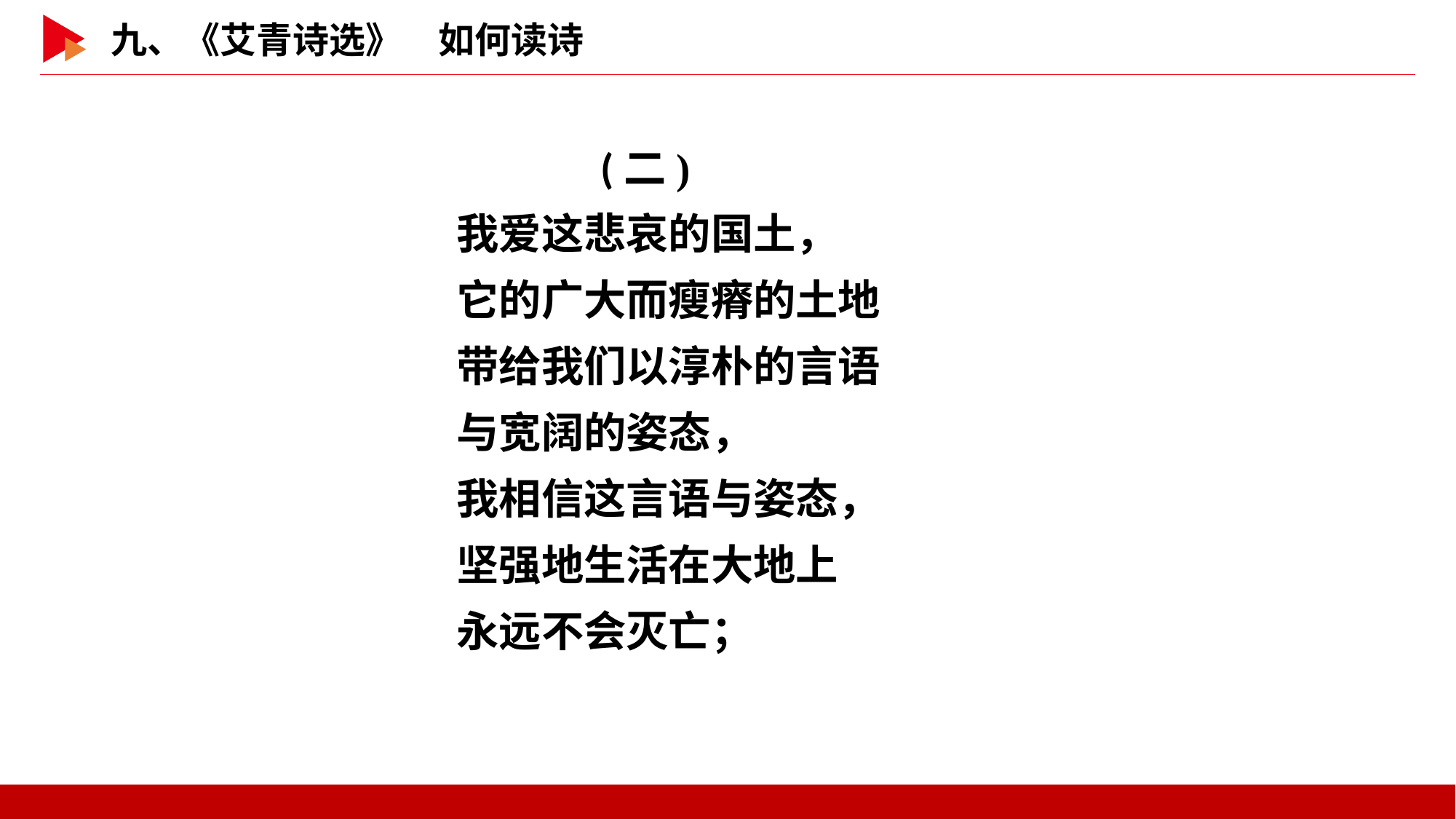

(二)
	我爱这悲哀的国土，
	它的广大而瘦瘠的土地
	带给我们以淳朴的言语
	与宽阔的姿态，
	我相信这言语与姿态，
	坚强地生活在大地上
	永远不会灭亡；